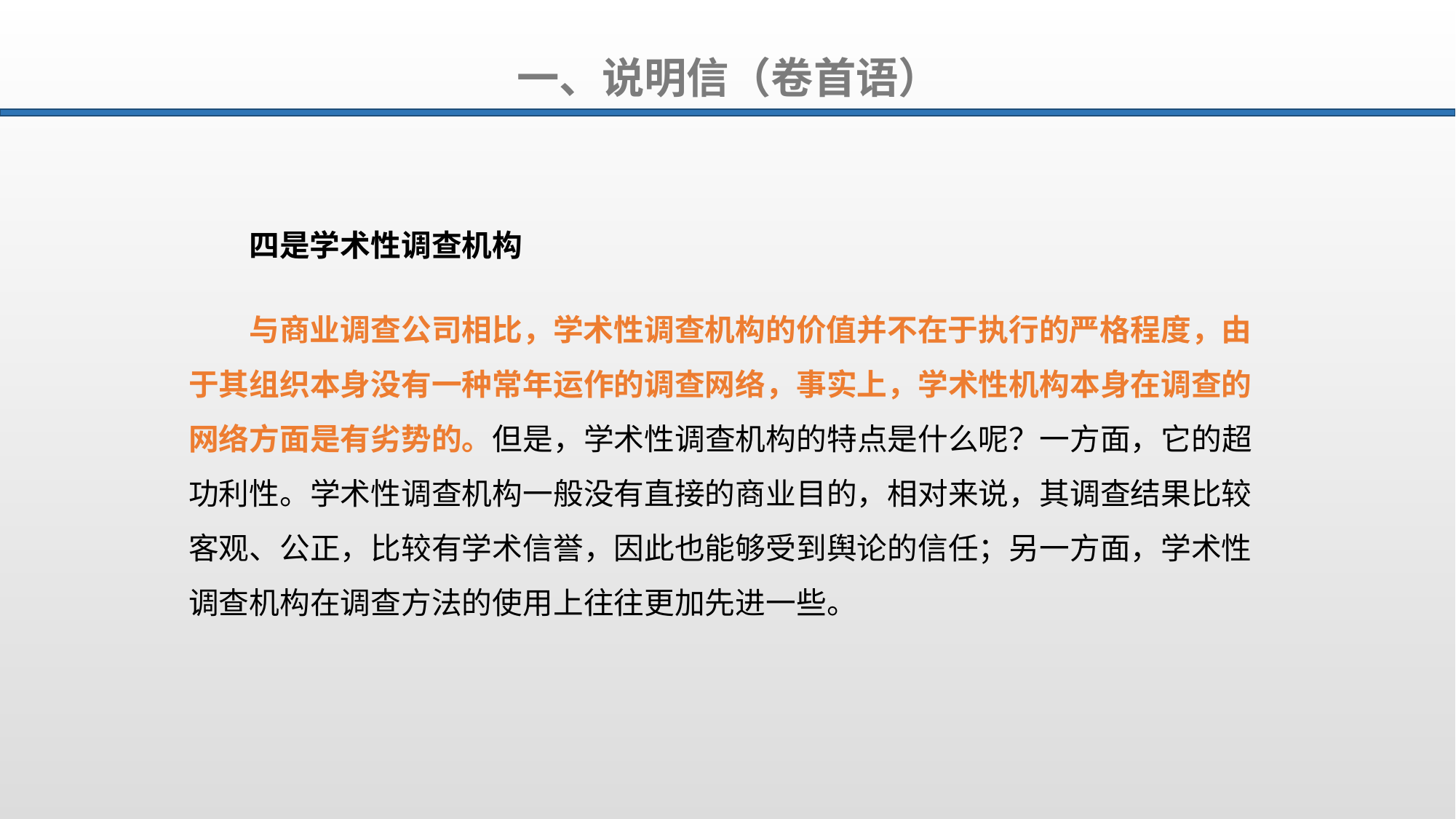

一、说明信（卷首语）

四是学术性调查机构
与商业调查公司相比，学术性调查机构的价值并不在于执行的严格程度，由于其组织本身没有一种常年运作的调查网络，事实上，学术性机构本身在调查的网络方面是有劣势的。但是，学术性调查机构的特点是什么呢？一方面，它的超功利性。学术性调查机构一般没有直接的商业目的，相对来说，其调查结果比较客观、公正，比较有学术信誉，因此也能够受到舆论的信任；另一方面，学术性调查机构在调查方法的使用上往往更加先进一些。